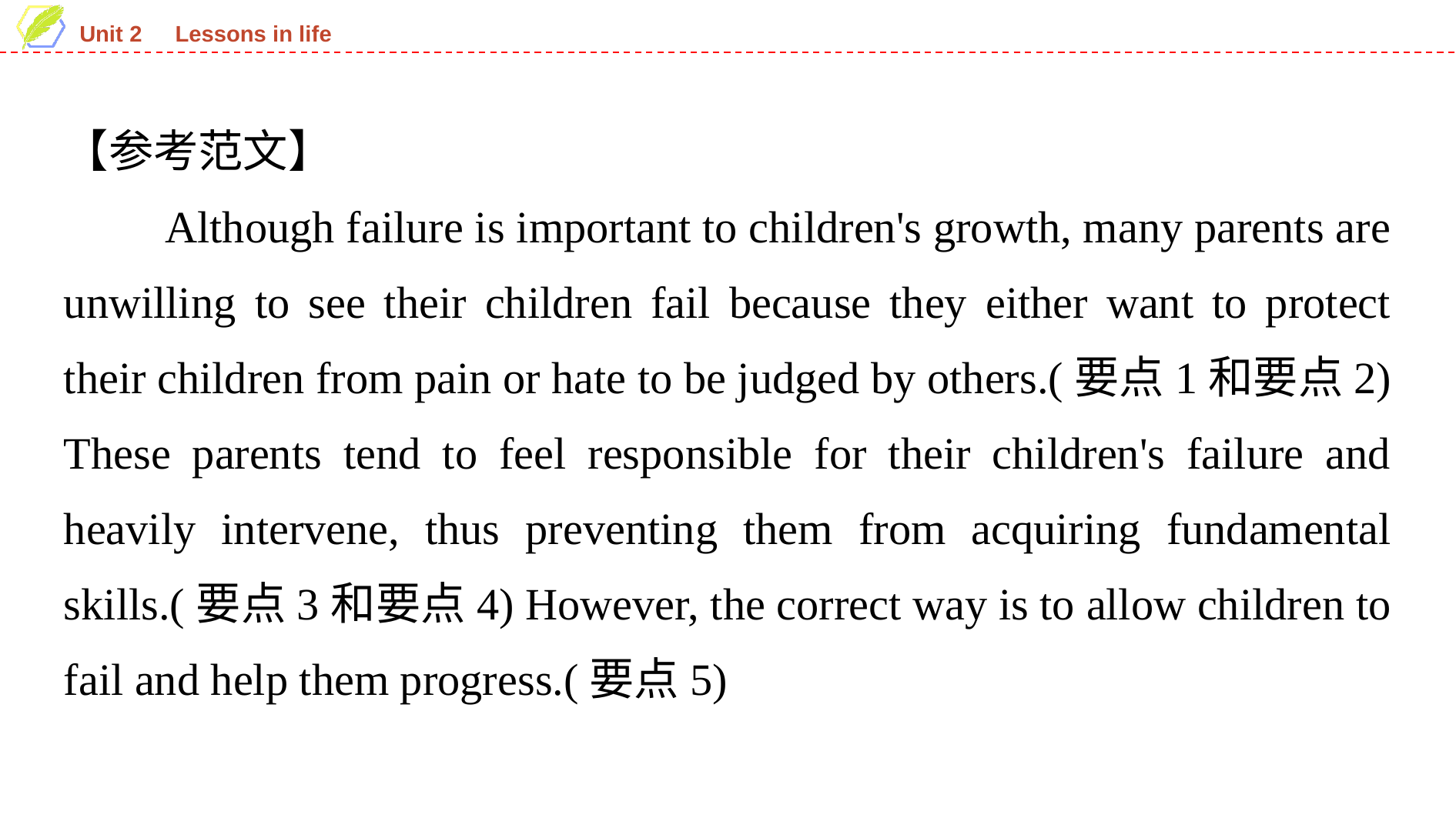

【参考范文】
　　Although failure is important to children's growth, many parents are unwilling to see their children fail because they either want to protect their children from pain or hate to be judged by others.(要点1和要点2) These parents tend to feel responsible for their children's failure and heavily intervene, thus preventing them from acquiring fundamental skills.(要点3和要点4) However, the correct way is to allow children to fail and help them progress.(要点5)